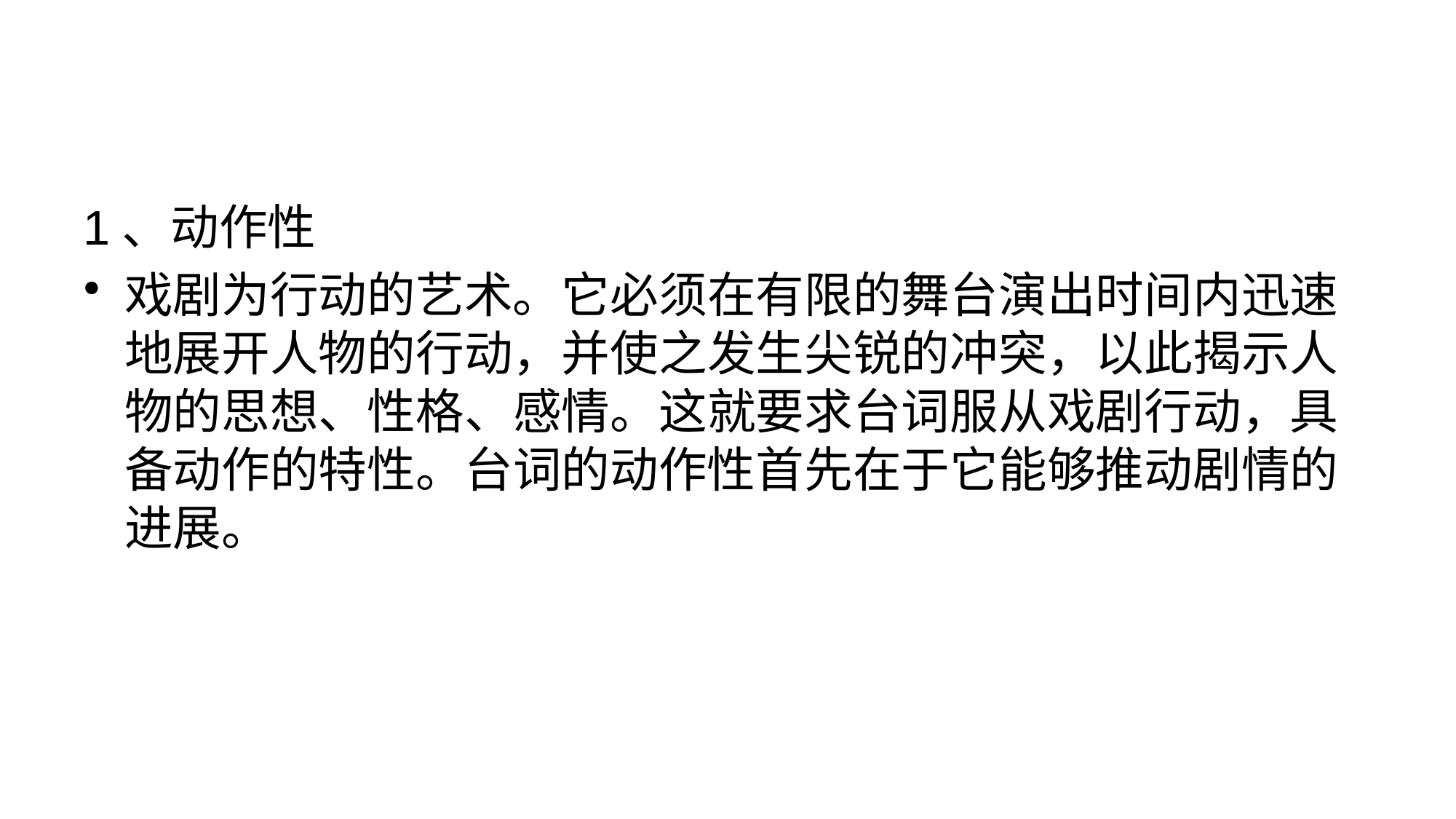

#
1、动作性
戏剧为行动的艺术。它必须在有限的舞台演出时间内迅速地展开人物的行动，并使之发生尖锐的冲突，以此揭示人物的思想、性格、感情。这就要求台词服从戏剧行动，具备动作的特性。台词的动作性首先在于它能够推动剧情的进展。